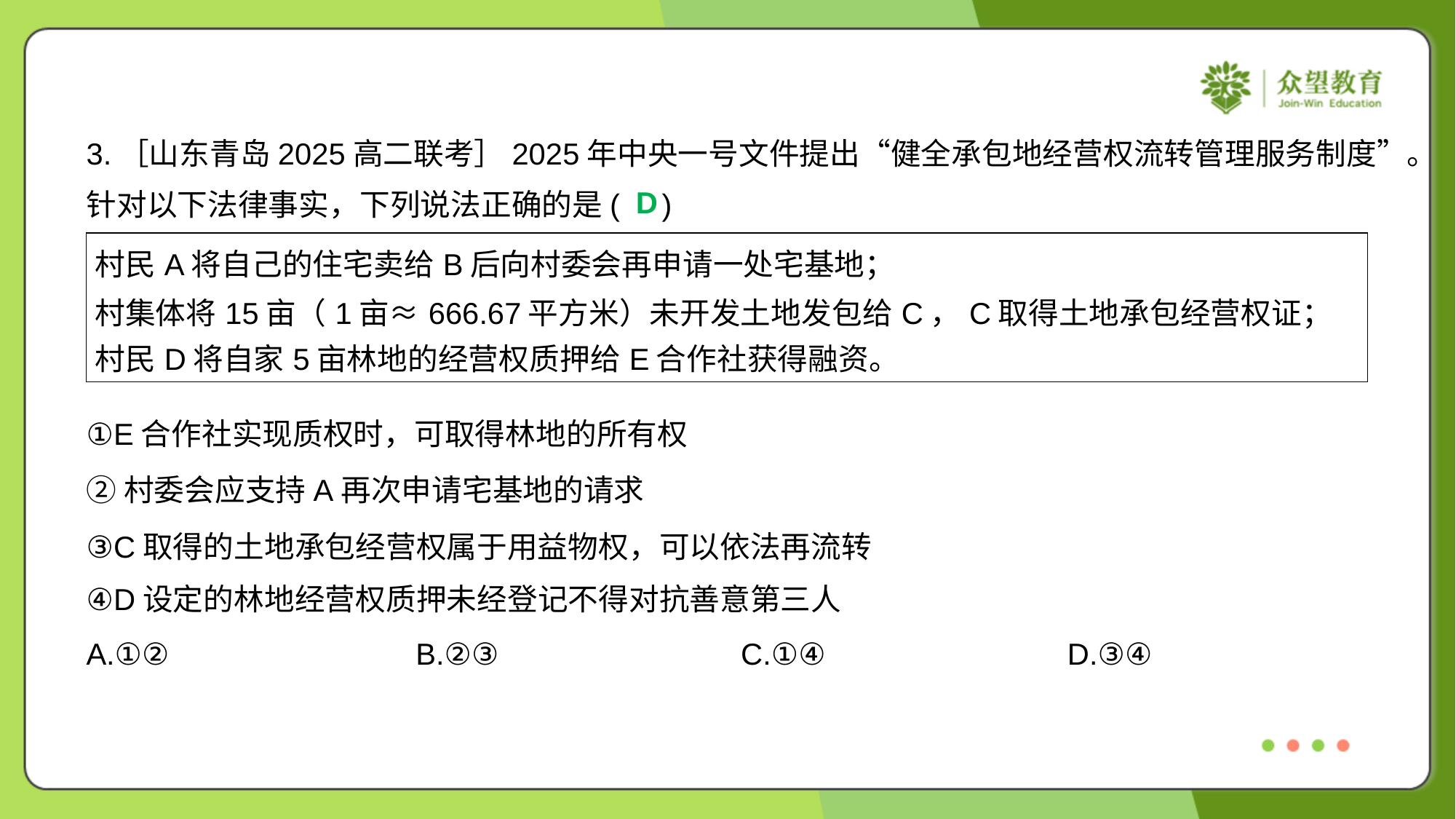

3.［山东青岛2025高二联考］2025年中央一号文件提出“健全承包地经营权流转管理服务制度”。
针对以下法律事实，下列说法正确的是(     )
D
| 村民A将自己的住宅卖给B后向村委会再申请一处宅基地； 村集体将15亩（1亩≈666.67平方米）未开发土地发包给C，C取得土地承包经营权证； 村民D将自家5亩林地的经营权质押给E合作社获得融资。 |
| --- |
①E合作社实现质权时，可取得林地的所有权
②村委会应支持A再次申请宅基地的请求
③C取得的土地承包经营权属于用益物权，可以依法再流转
④D设定的林地经营权质押未经登记不得对抗善意第三人
A.①②	B.②③	C.①④	D.③④